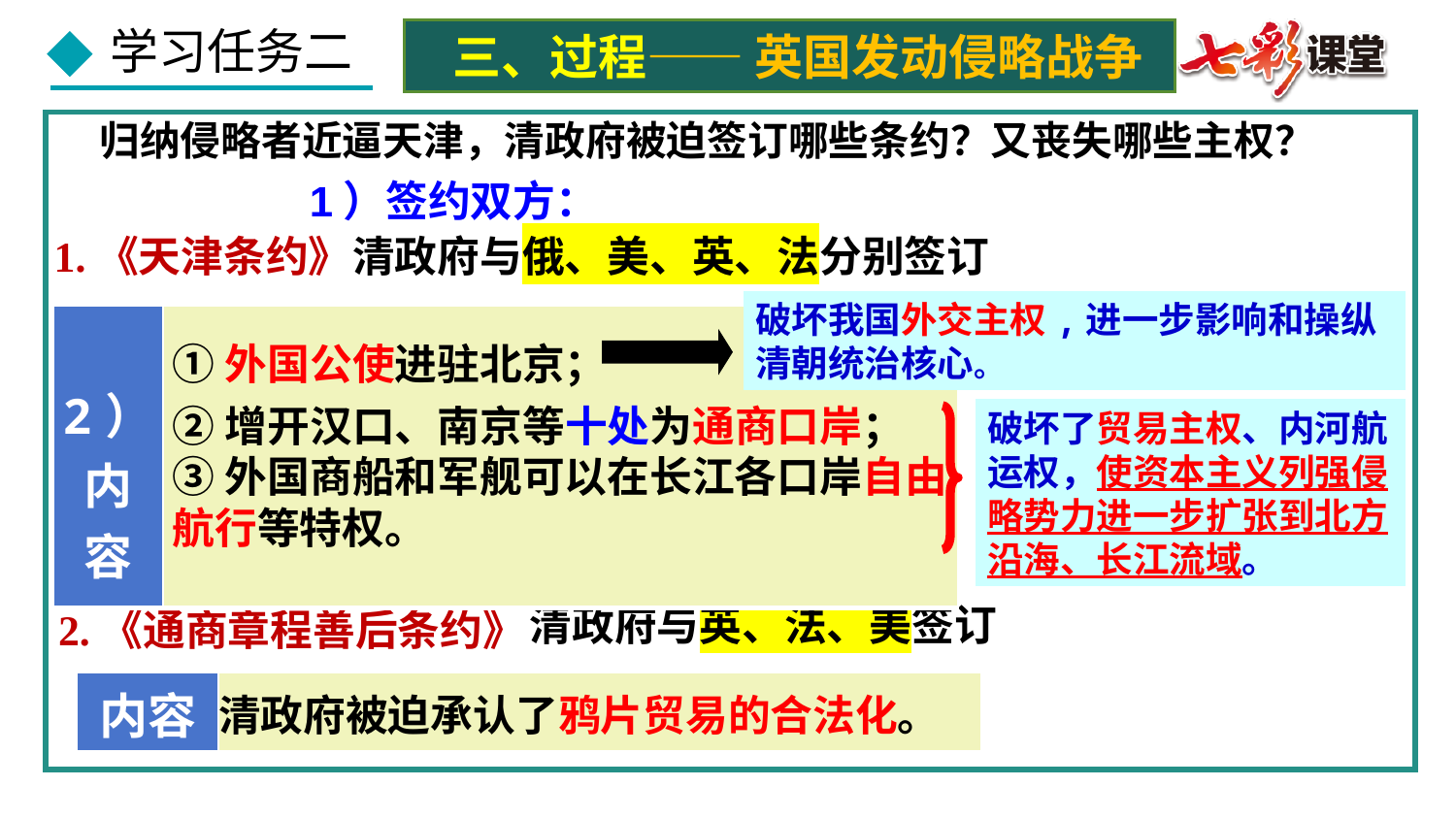

三、过程—— 英国发动侵略战争
  归纳侵略者近逼天津，清政府被迫签订哪些条约？又丧失哪些主权？

1）签约双方：
1.《天津条约》
清政府与俄、美、英、法分别签订
破坏我国外交主权,进一步影响和操纵清朝统治核心。
| 2）内容 ： |  |
| --- | --- |
①外国公使进驻北京；
②增开汉口、南京等十处为通商口岸；
③外国商船和军舰可以在长江各口岸自由航行等特权。

破坏了贸易主权、内河航运权，使资本主义列强侵略势力进一步扩张到北方沿海、长江流域。

清政府与英、法、美签订
2.《通商章程善后条约》
| 内容 |  |
| --- | --- |
清政府被迫承认了鸦片贸易的合法化。